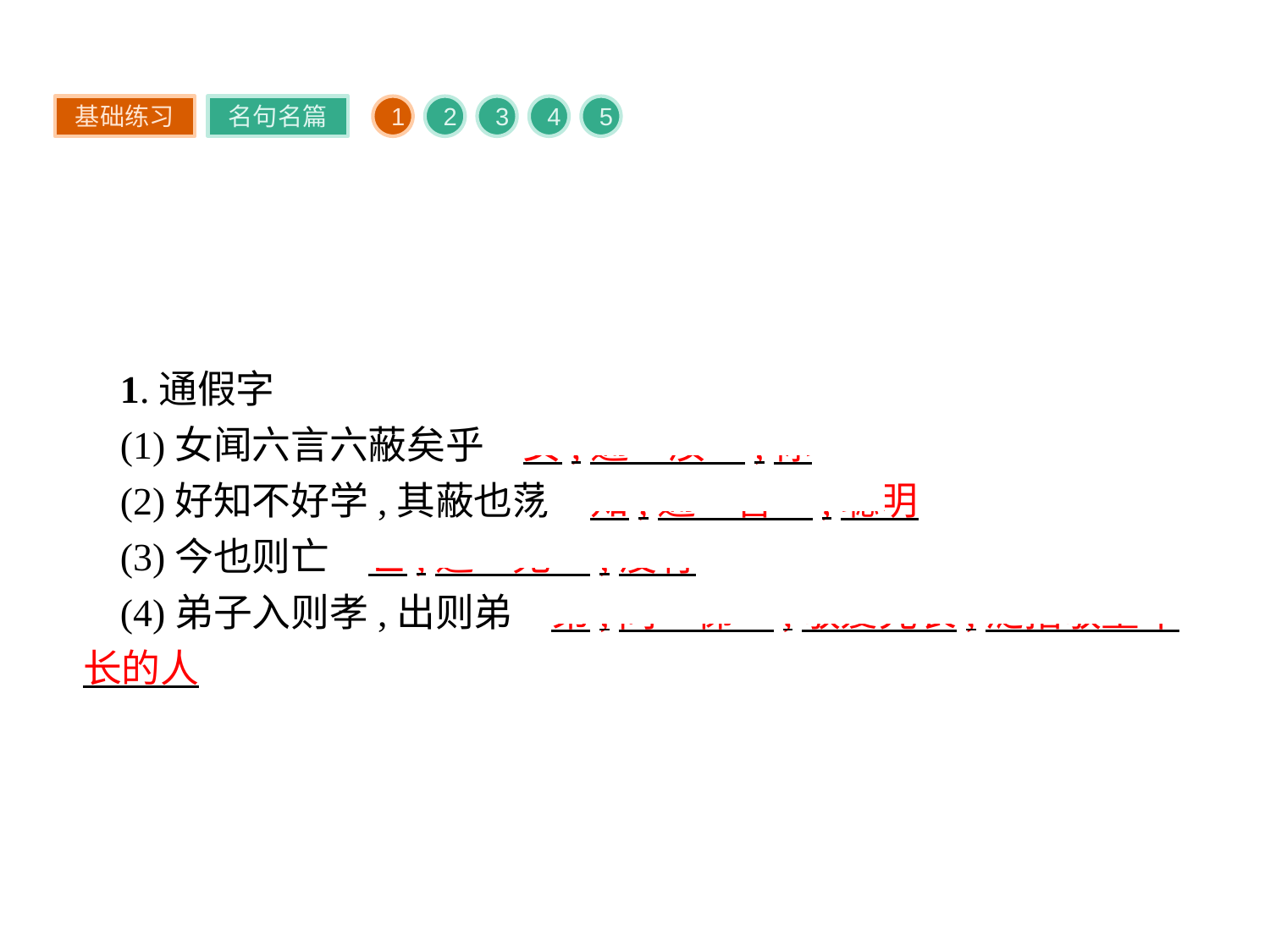

基础练习
名句名篇
1
2
3
4
5
1.通假字
(1)女闻六言六蔽矣乎　女,通“汝”,你
(2)好知不好学,其蔽也荡　知,通“智”,聪明
(3)今也则亡　亡,通“无”,没有
(4)弟子入则孝,出则弟　弟,同“悌”,敬爱兄长,泛指敬重年长的人